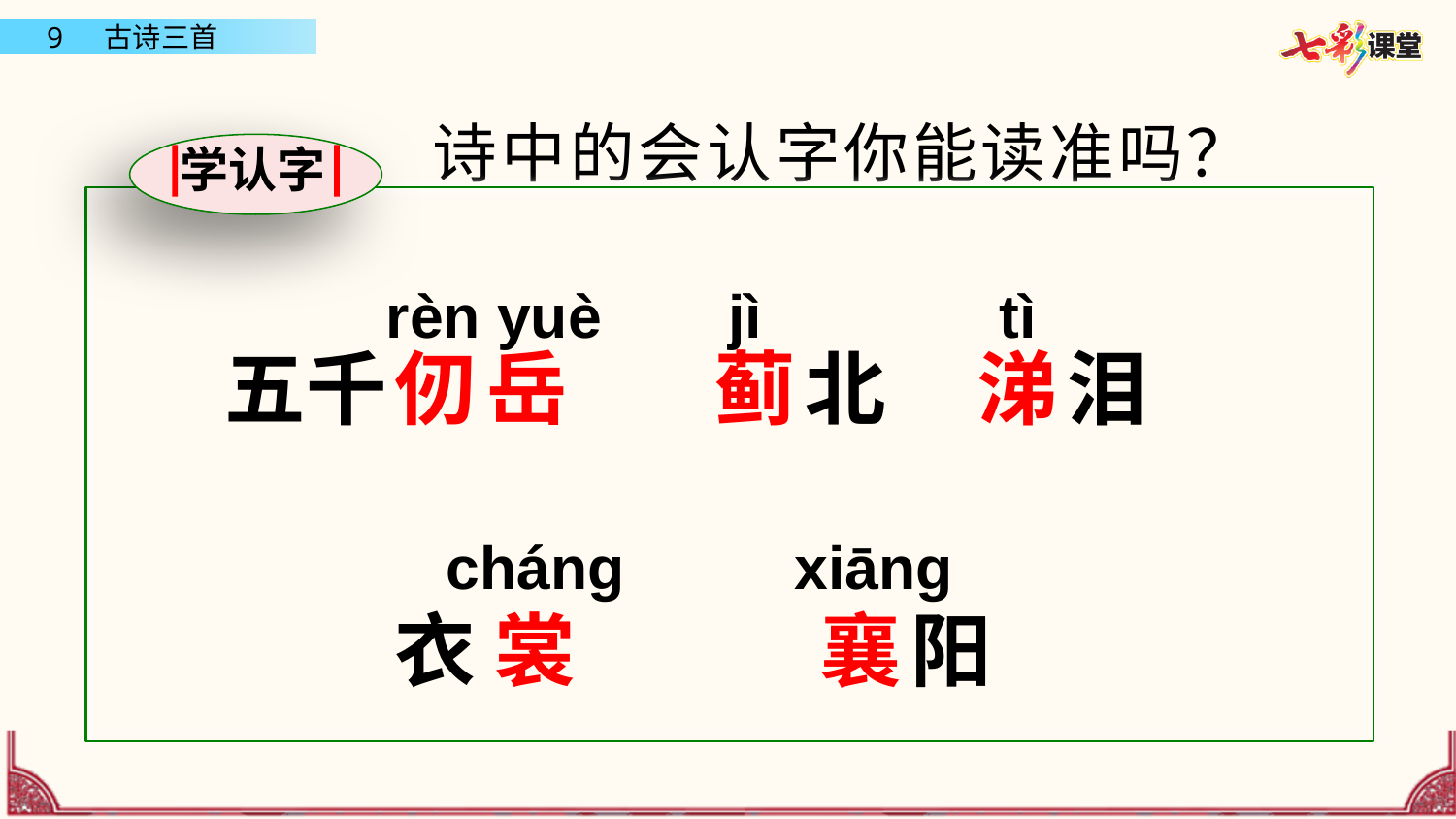

诗中的会认字你能读准吗？

学认字

rèn yuè
jì
tì
五千
仞
岳
蓟
北
涕
泪
xiāng
cháng
衣
裳
襄
阳